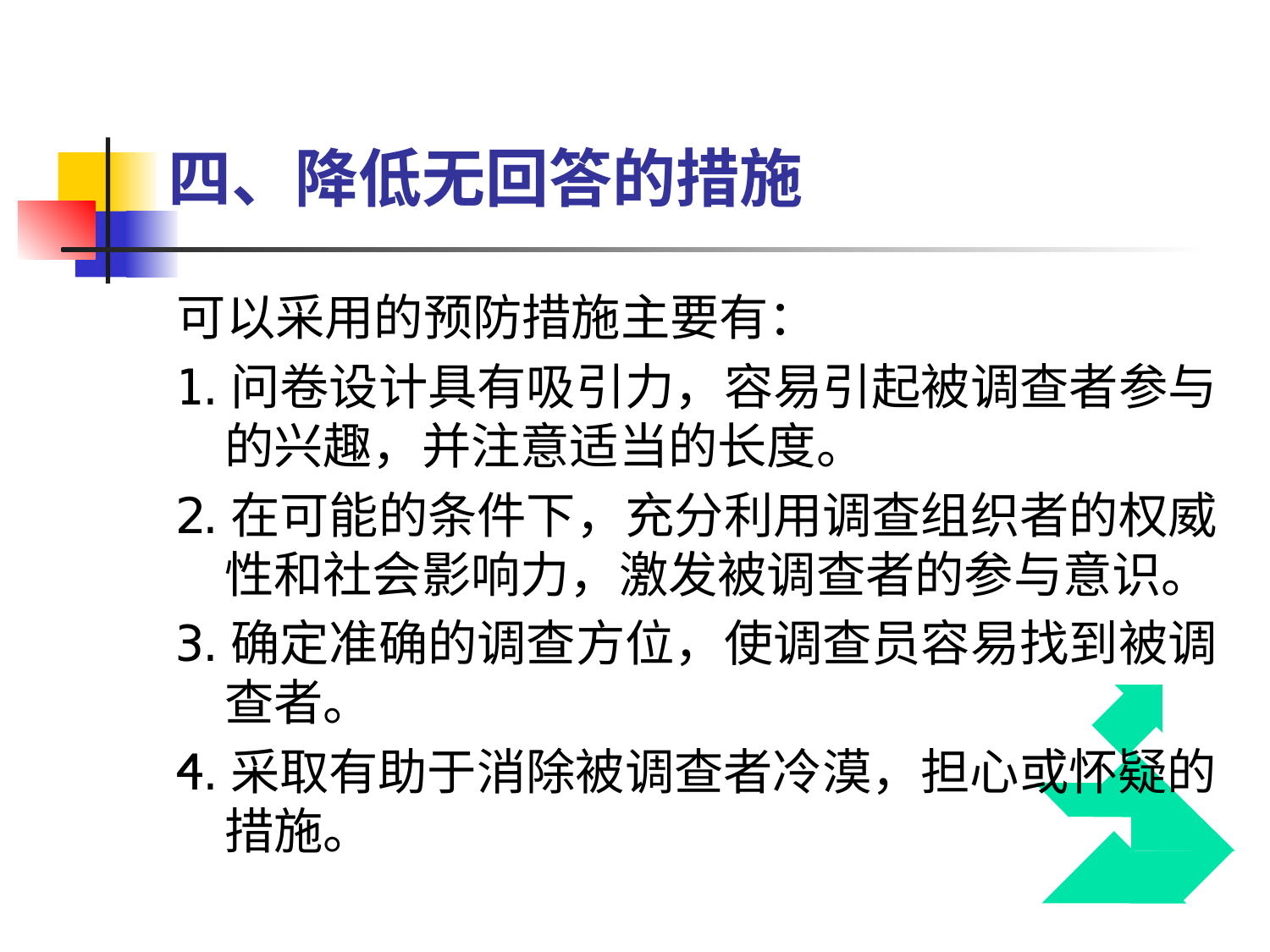

# 四、降低无回答的措施
可以采用的预防措施主要有：
1.问卷设计具有吸引力，容易引起被调查者参与的兴趣，并注意适当的长度。
2.在可能的条件下，充分利用调查组织者的权威性和社会影响力，激发被调查者的参与意识。
3.确定准确的调查方位，使调查员容易找到被调查者。
4.采取有助于消除被调查者冷漠，担心或怀疑的措施。